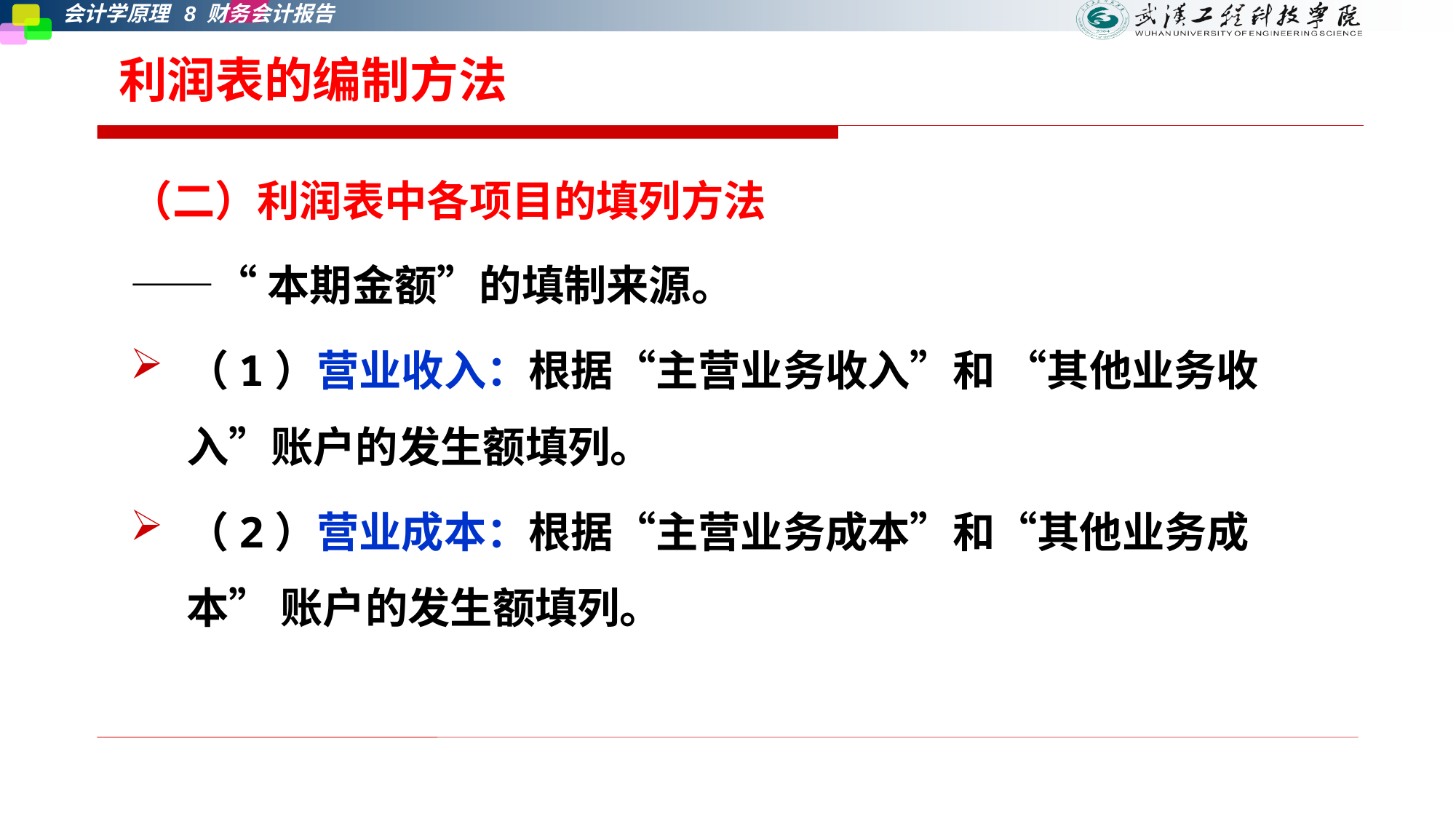

利润表的编制方法
（二）利润表中各项目的填列方法
——“本期金额”的填制来源。
（1）营业收入：根据“主营业务收入”和 “其他业务收入”账户的发生额填列。
（2）营业成本：根据“主营业务成本”和“其他业务成本” 账户的发生额填列。